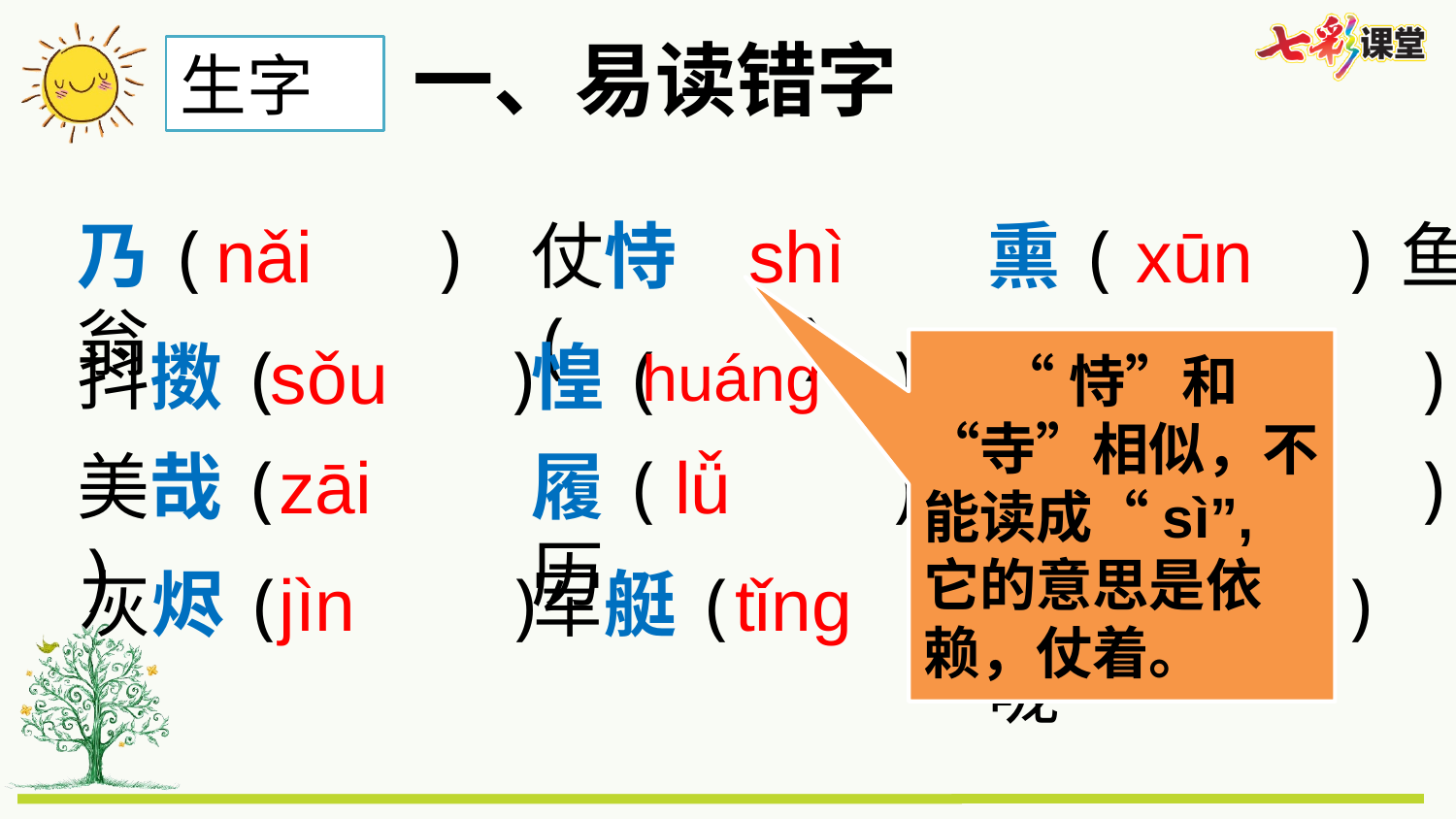

一、易读错字
生字
乃(     )翁
nǎi
仗恃(     )
shì
熏(     )鱼
xūn
抖擞(     )
sǒu
惶(     )恐
鱼鳞(     )
lín
huáng
      “恃”和“寺”相似，不能读成“sì”,它的意思是依赖，仗着。
美哉(     )
zāi
履(     )历
lǚ
波澜(     )
lán
灰烬(     )
jìn
军艇(     )
tǐng
喉(     )咙
hóu